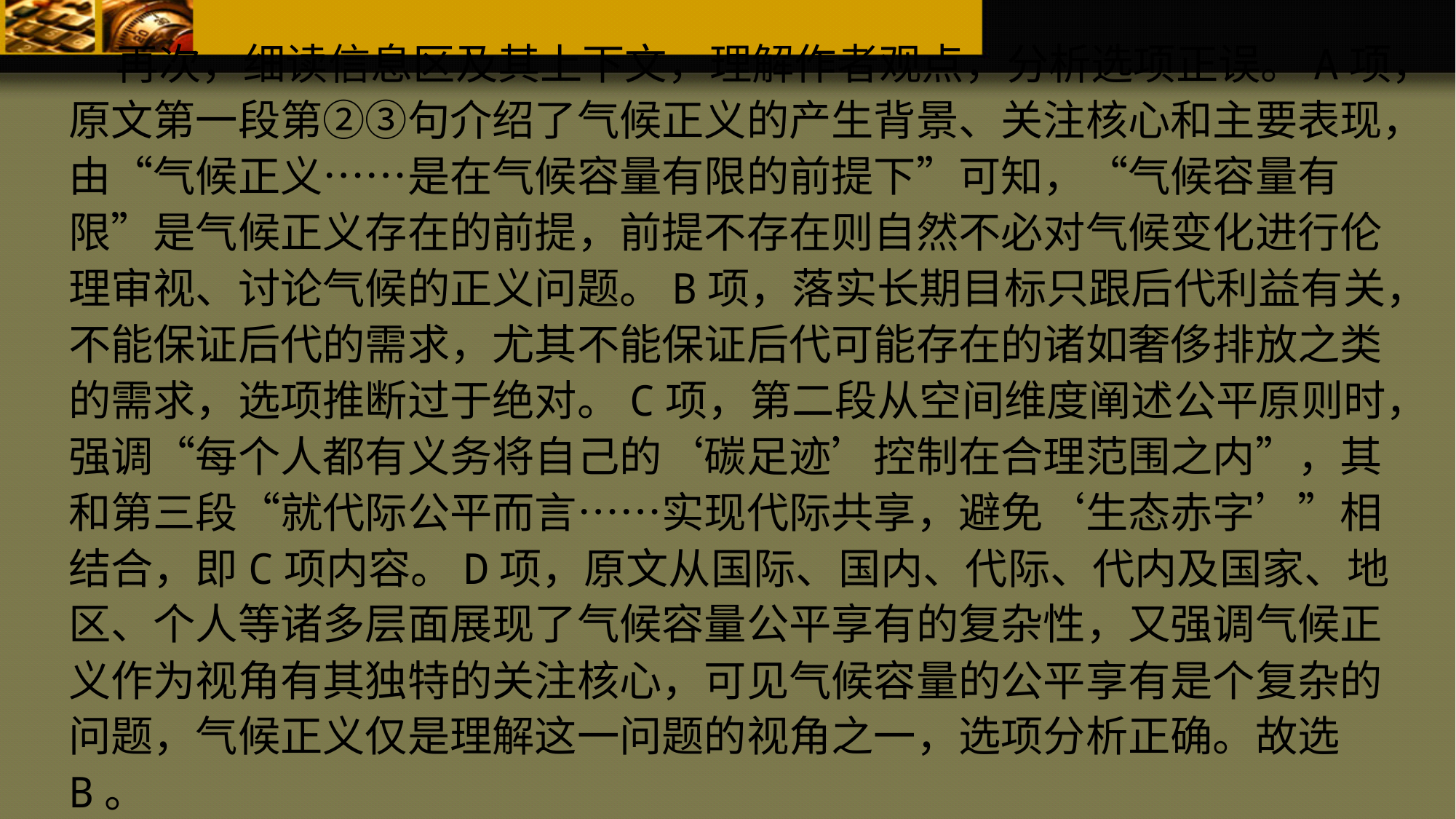

再次，细读信息区及其上下文，理解作者观点，分析选项正误。A项，原文第一段第②③句介绍了气候正义的产生背景、关注核心和主要表现，由“气候正义……是在气候容量有限的前提下”可知，“气候容量有限”是气候正义存在的前提，前提不存在则自然不必对气候变化进行伦理审视、讨论气候的正义问题。B项，落实长期目标只跟后代利益有关，不能保证后代的需求，尤其不能保证后代可能存在的诸如奢侈排放之类的需求，选项推断过于绝对。C项，第二段从空间维度阐述公平原则时，强调“每个人都有义务将自己的‘碳足迹’控制在合理范围之内”，其和第三段“就代际公平而言……实现代际共享，避免‘生态赤字’”相结合，即C项内容。D项，原文从国际、国内、代际、代内及国家、地区、个人等诸多层面展现了气候容量公平享有的复杂性，又强调气候正义作为视角有其独特的关注核心，可见气候容量的公平享有是个复杂的问题，气候正义仅是理解这一问题的视角之一，选项分析正确。故选B。

31